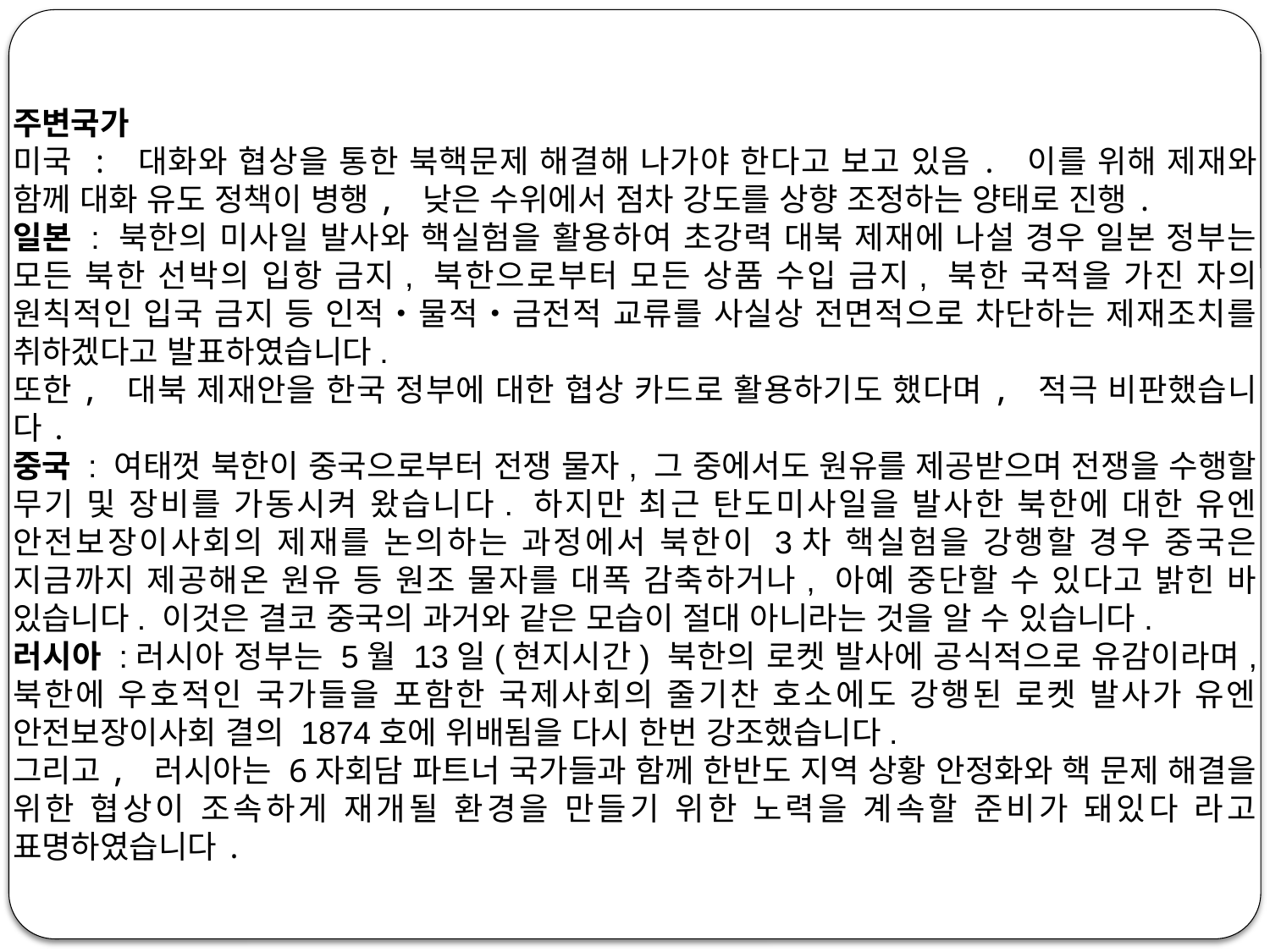

주변국가
미국 : 대화와 협상을 통한 북핵문제 해결해 나가야 한다고 보고 있음. 이를 위해 제재와 함께 대화 유도 정책이 병행, 낮은 수위에서 점차 강도를 상향 조정하는 양태로 진행.
일본 : 북한의 미사일 발사와 핵실험을 활용하여 초강력 대북 제재에 나설 경우 일본 정부는 모든 북한 선박의 입항 금지, 북한으로부터 모든 상품 수입 금지, 북한 국적을 가진 자의 원칙적인 입국 금지 등 인적‧물적‧금전적 교류를 사실상 전면적으로 차단하는 제재조치를 취하겠다고 발표하였습니다.
또한, 대북 제재안을 한국 정부에 대한 협상 카드로 활용하기도 했다며, 적극 비판했습니다.
중국 : 여태껏 북한이 중국으로부터 전쟁 물자, 그 중에서도 원유를 제공받으며 전쟁을 수행할 무기 및 장비를 가동시켜 왔습니다. 하지만 최근 탄도미사일을 발사한 북한에 대한 유엔 안전보장이사회의 제재를 논의하는 과정에서 북한이 3차 핵실험을 강행할 경우 중국은 지금까지 제공해온 원유 등 원조 물자를 대폭 감축하거나, 아예 중단할 수 있다고 밝힌 바 있습니다. 이것은 결코 중국의 과거와 같은 모습이 절대 아니라는 것을 알 수 있습니다.
러시아 :러시아 정부는 5월 13일(현지시간) 북한의 로켓 발사에 공식적으로 유감이라며, 북한에 우호적인 국가들을 포함한 국제사회의 줄기찬 호소에도 강행된 로켓 발사가 유엔 안전보장이사회 결의 1874호에 위배됨을 다시 한번 강조했습니다.
그리고, 러시아는 6자회담 파트너 국가들과 함께 한반도 지역 상황 안정화와 핵 문제 해결을 위한 협상이 조속하게 재개될 환경을 만들기 위한 노력을 계속할 준비가 돼있다 라고 표명하였습니다.